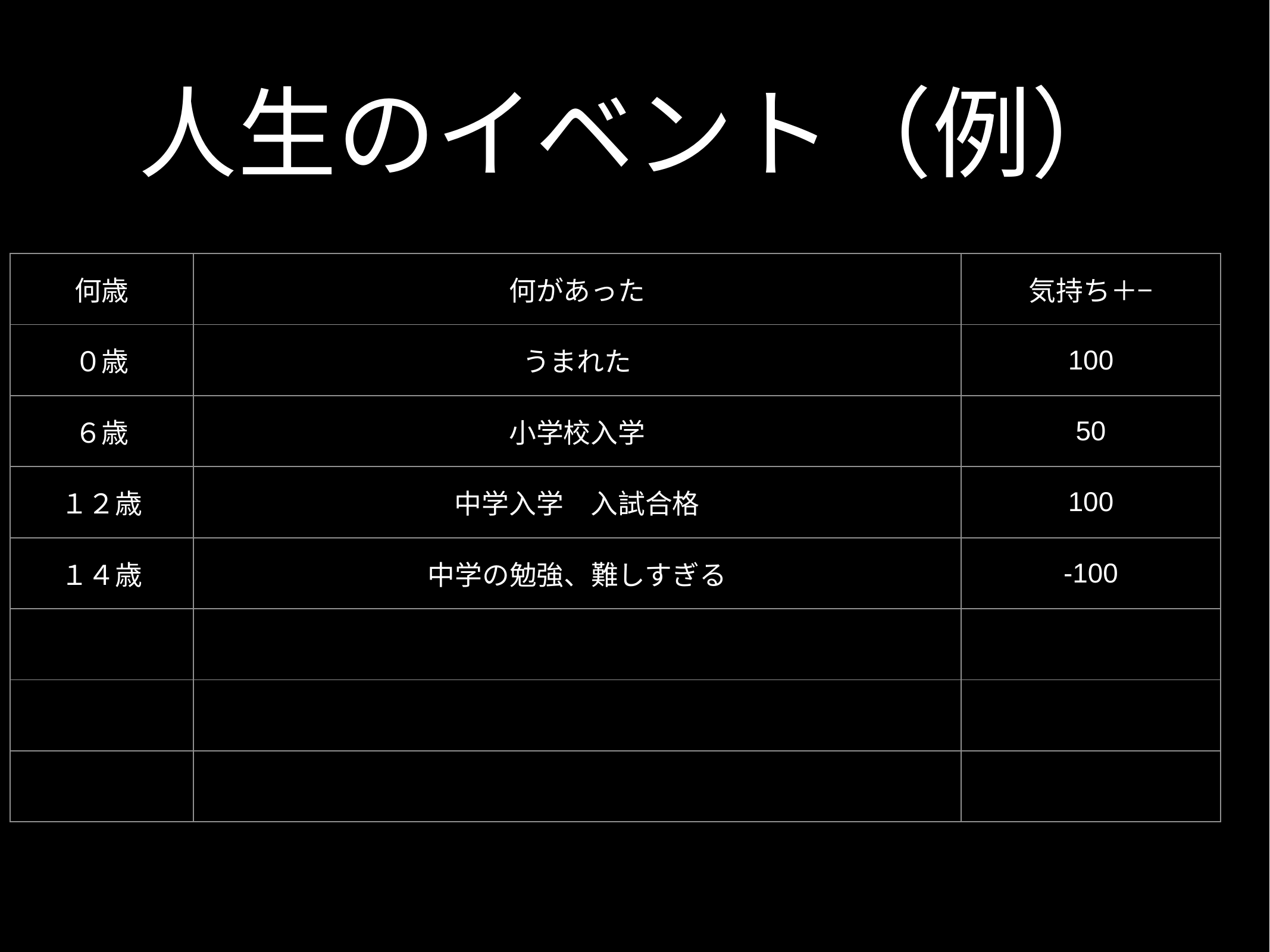

# 人生のイベント（例）
| 何歳 | 何があった | 気持ち＋− |
| --- | --- | --- |
| ０歳 | うまれた | 100 |
| ６歳 | 小学校入学 | 50 |
| １２歳 | 中学入学　入試合格 | 100 |
| １４歳 | 中学の勉強、難しすぎる | -100 |
|  |  |  |
|  |  |  |
|  |  |  |